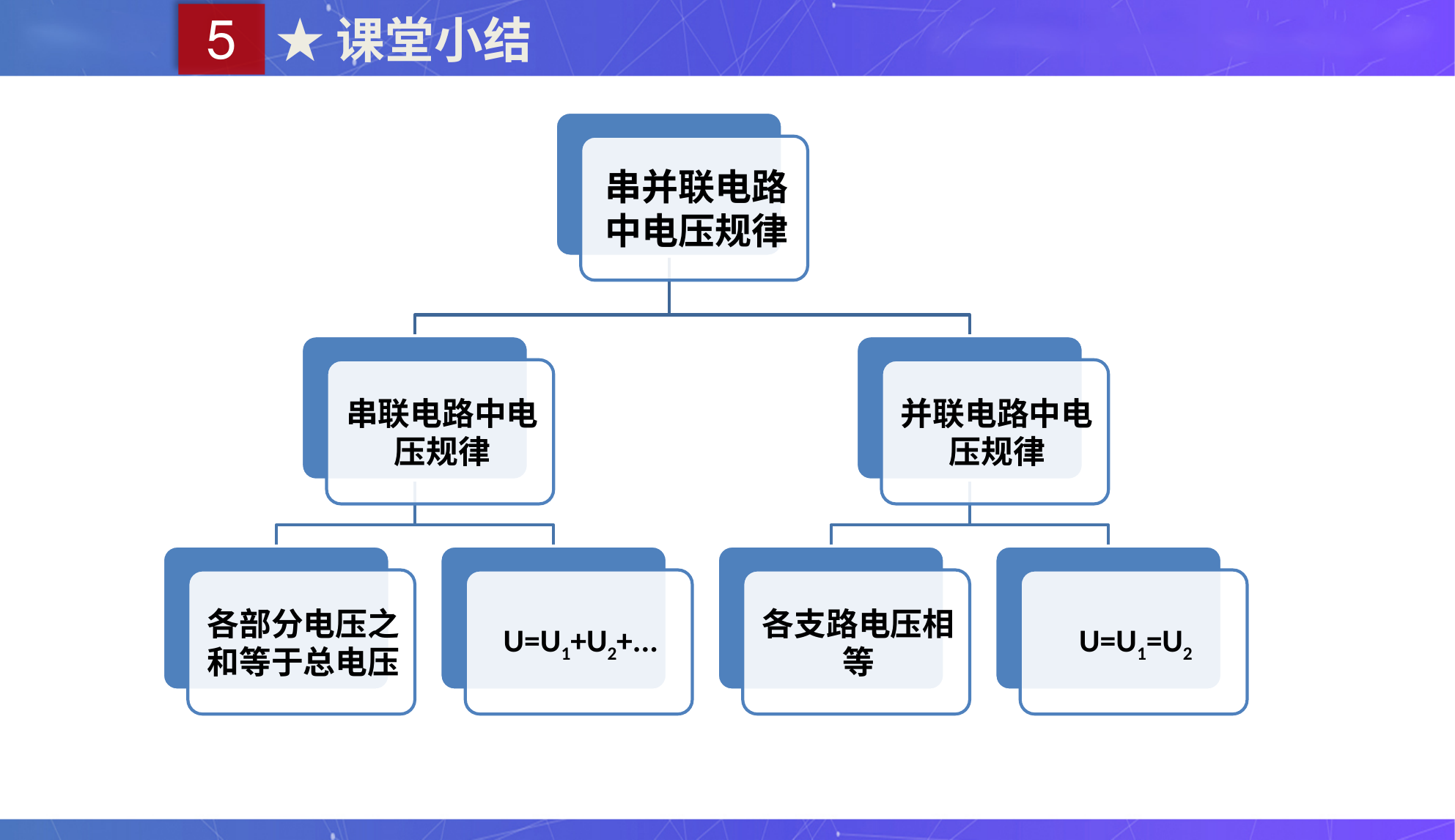

5
★课堂小结
串并联电路中电压规律
串联电路中电压规律
各部分电压之和等于总电压
U=U1+U2+...
并联电路中电压规律
各支路电压相等
U=U1=U2